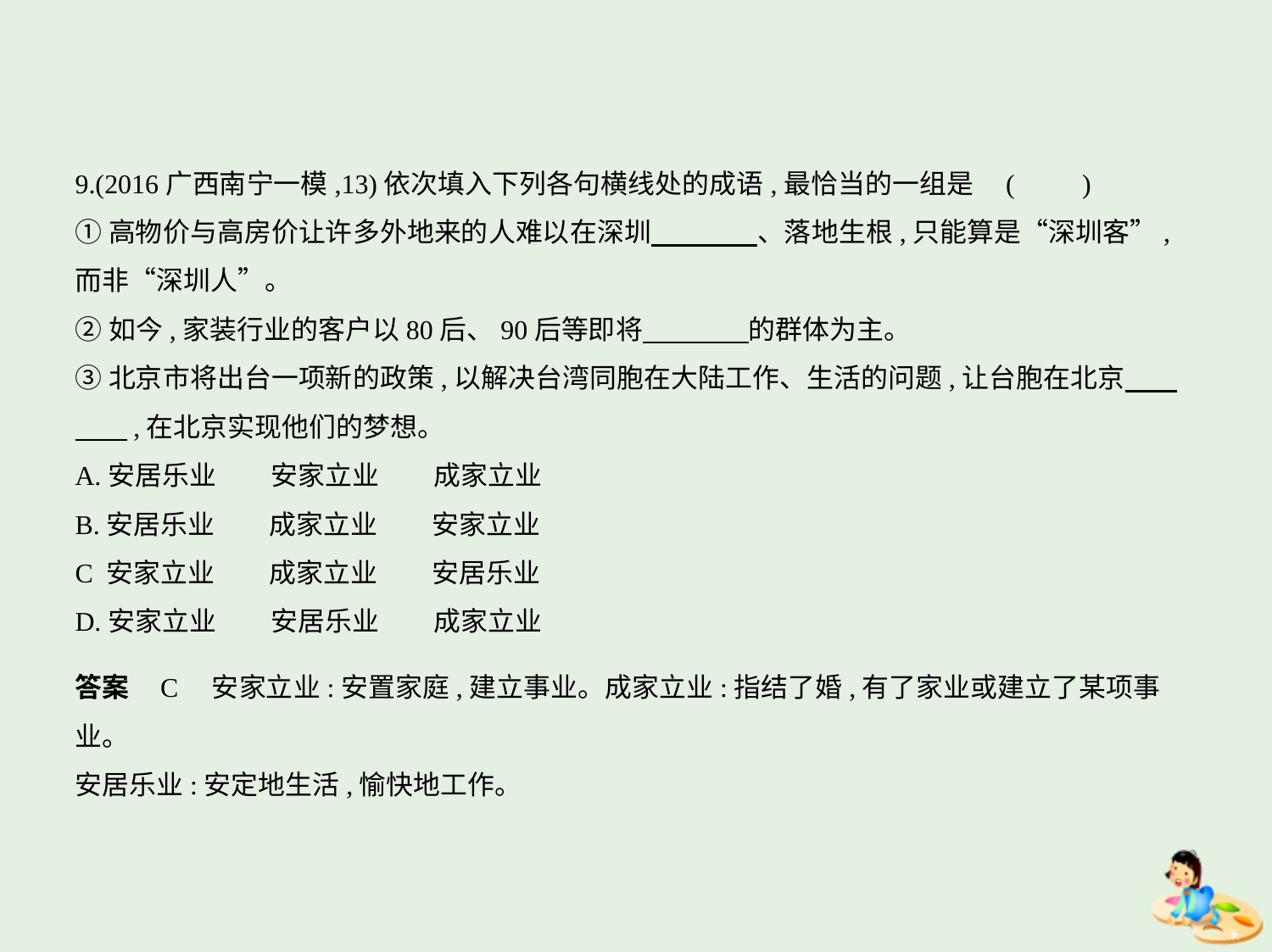

9.(2016广西南宁一模,13)依次填入下列各句横线处的成语,最恰当的一组是 (　　)
①高物价与高房价让许多外地来的人难以在深圳　　　    、落地生根,只能算是“深圳客”,
而非“深圳人”。
②如今,家装行业的客户以80后、90后等即将　　　    的群体为主。
③北京市将出台一项新的政策,以解决台湾同胞在大陆工作、生活的问题,让台胞在北京　    
　    ,在北京实现他们的梦想。
A.安居乐业　　安家立业　　成家立业
B.安居乐业　　成家立业　　安家立业
C 安家立业　　成家立业　　安居乐业
D.安家立业　　安居乐业　　成家立业
答案    C　安家立业:安置家庭,建立事业。成家立业:指结了婚,有了家业或建立了某项事业。
安居乐业:安定地生活,愉快地工作。